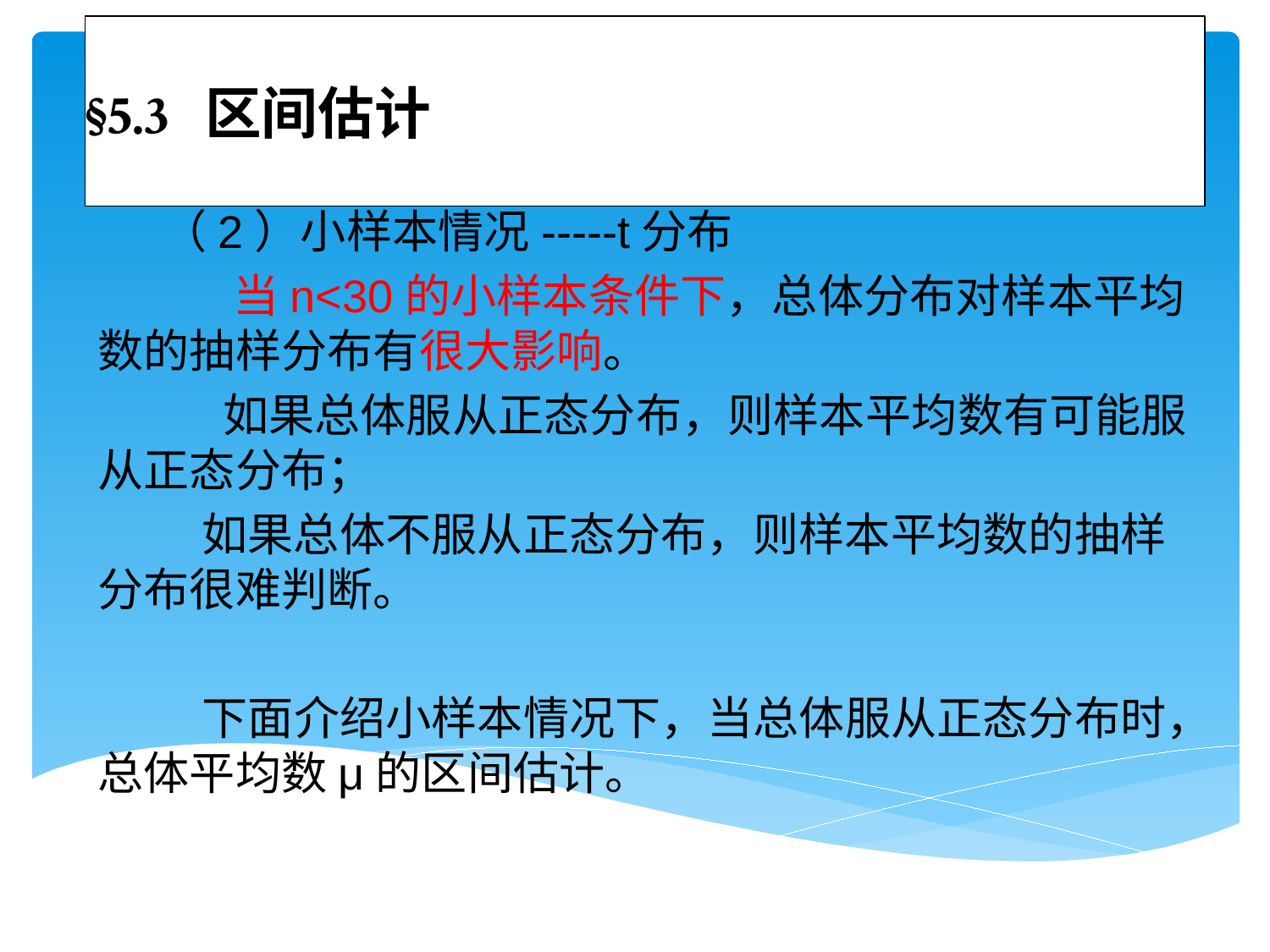

# §5.3  区间估计
（2）小样本情况-----t分布
            当n<30的小样本条件下，总体分布对样本平均数的抽样分布有很大影响。
           如果总体服从正态分布，则样本平均数有可能服从正态分布；
         如果总体不服从正态分布，则样本平均数的抽样分布很难判断。

         下面介绍小样本情况下，当总体服从正态分布时，总体平均数μ的区间估计。